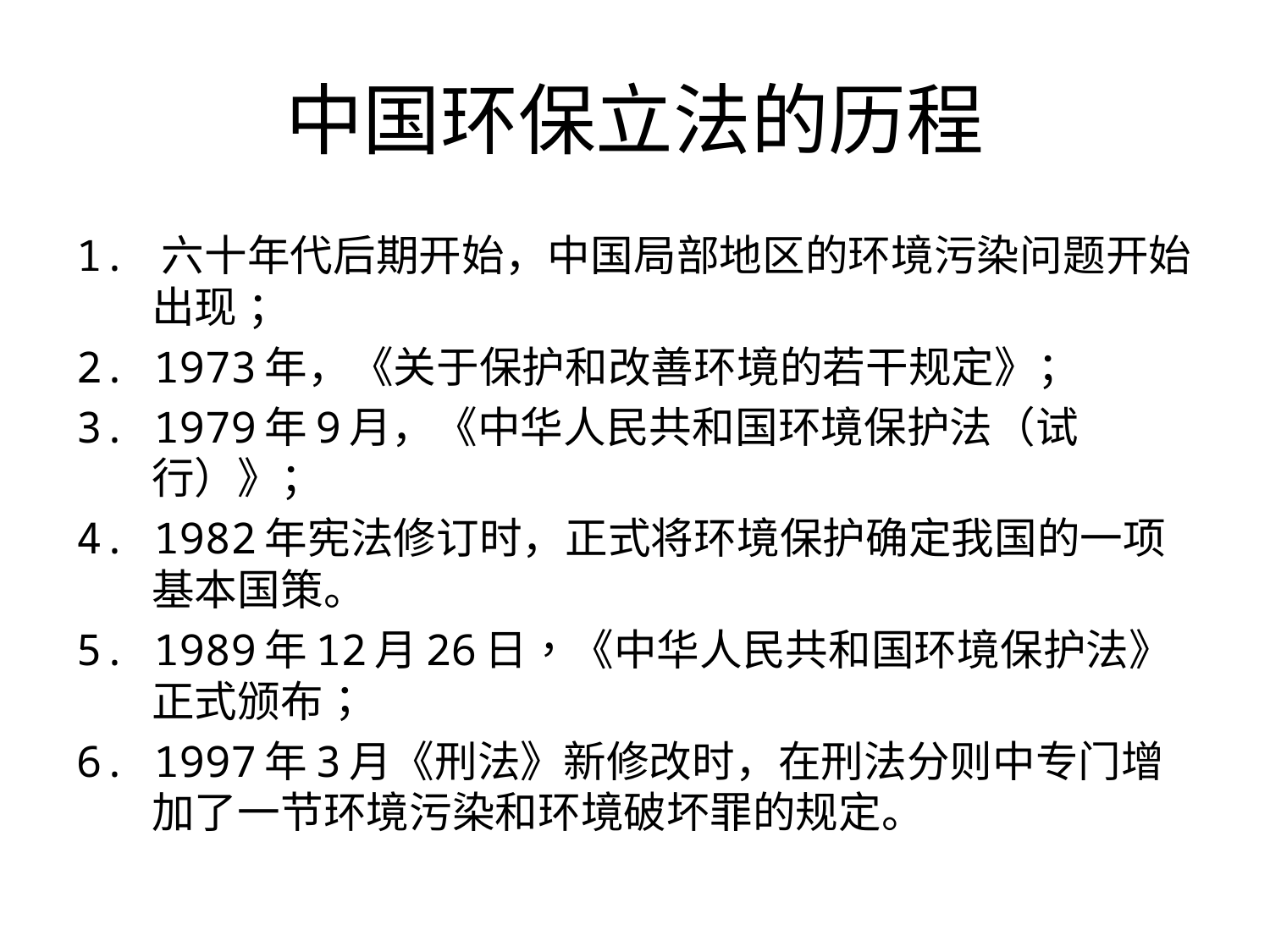

# 中国环保立法的历程

1. 六十年代后期开始，中国局部地区的环境污染问题开始出现 ；
2. 1973年，《关于保护和改善环境的若干规定》；
3. 1979年9月，《中华人民共和国环境保护法（试行）》；
4. 1982年宪法修订时，正式将环境保护确定我国的一项基本国策。
5. 1989年12月26日，《中华人民共和国环境保护法》正式颁布；
6. 1997年3月《刑法》新修改时，在刑法分则中专门增加了一节环境污染和环境破坏罪的规定。